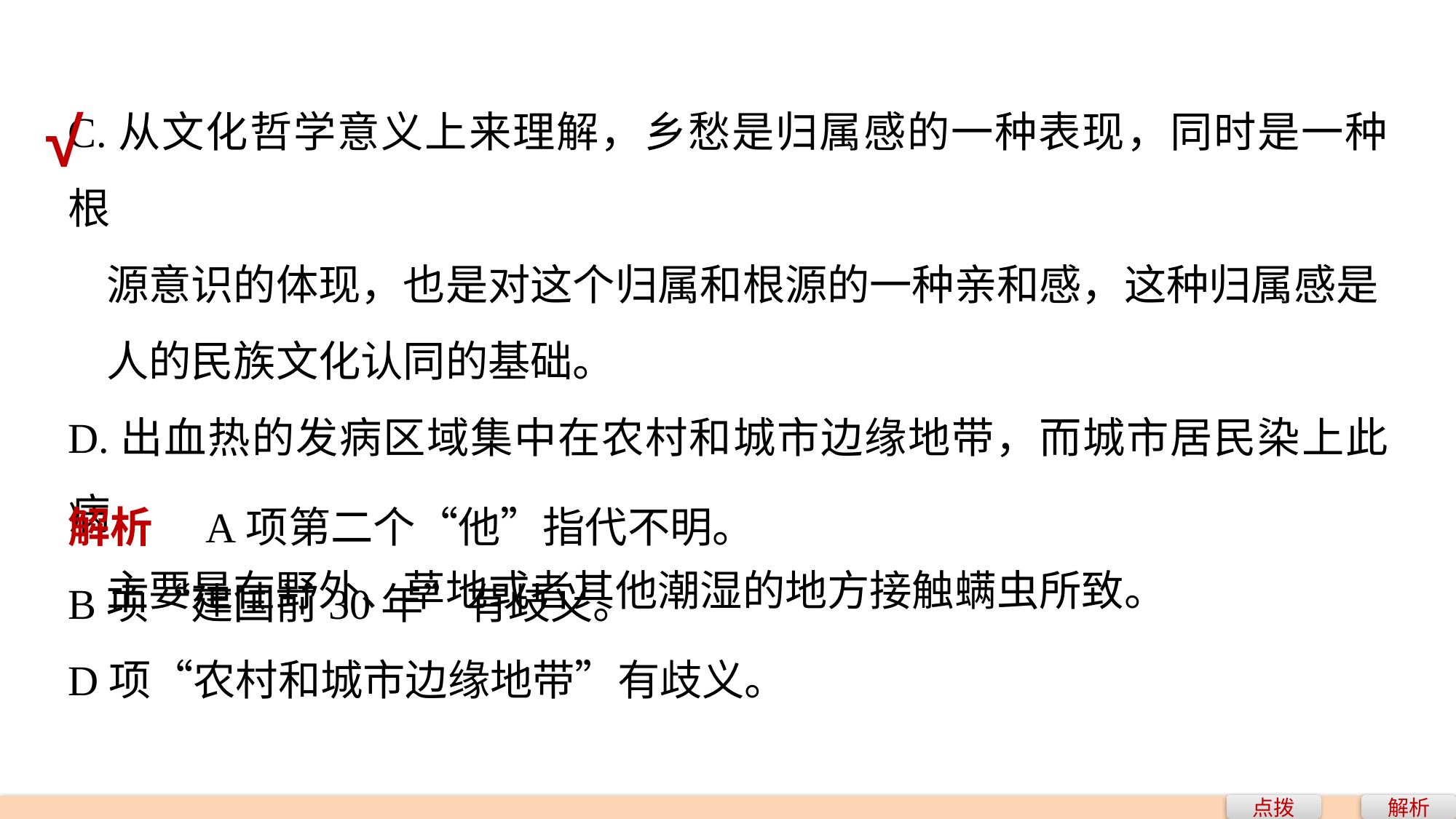

C.从文化哲学意义上来理解，乡愁是归属感的一种表现，同时是一种根
   源意识的体现，也是对这个归属和根源的一种亲和感，这种归属感是
   人的民族文化认同的基础。
D.出血热的发病区域集中在农村和城市边缘地带，而城市居民染上此病
   主要是在野外、草地或者其他潮湿的地方接触螨虫所致。
√
解析　A项第二个“他”指代不明。
B项“建国前30年”有歧义。
D项“农村和城市边缘地带”有歧义。
点拨
解析